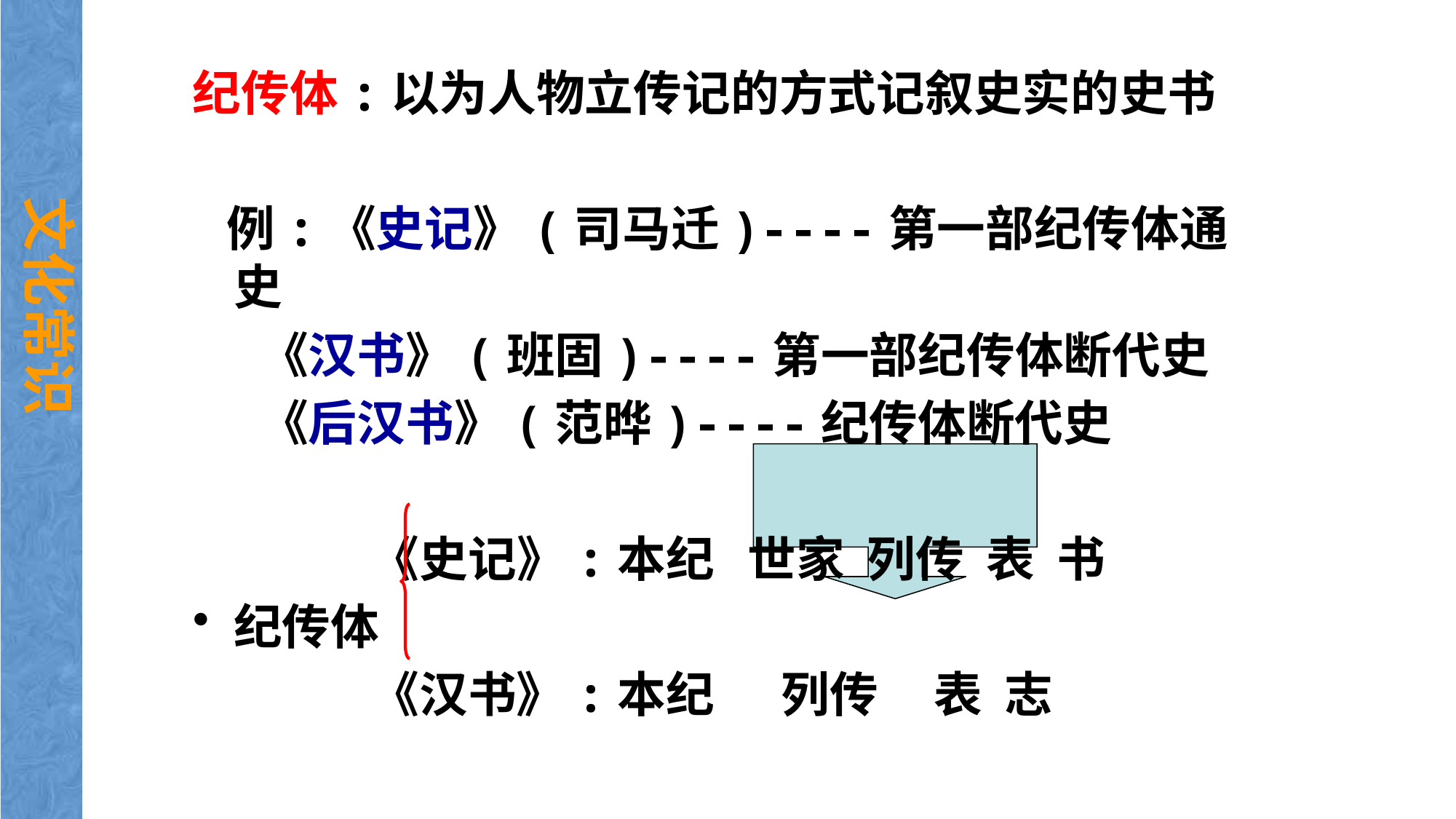

纪传体:以为人物立传记的方式记叙史实的史书

  例:《史记》(司马迁)----第一部纪传体通史
     《汉书》(班固)----第一部纪传体断代史
     《后汉书》(范晔)----纪传体断代史

               《史记》:本纪   世家  列传  表  书
纪传体
               《汉书》:本纪      列传     表  志

文化常识